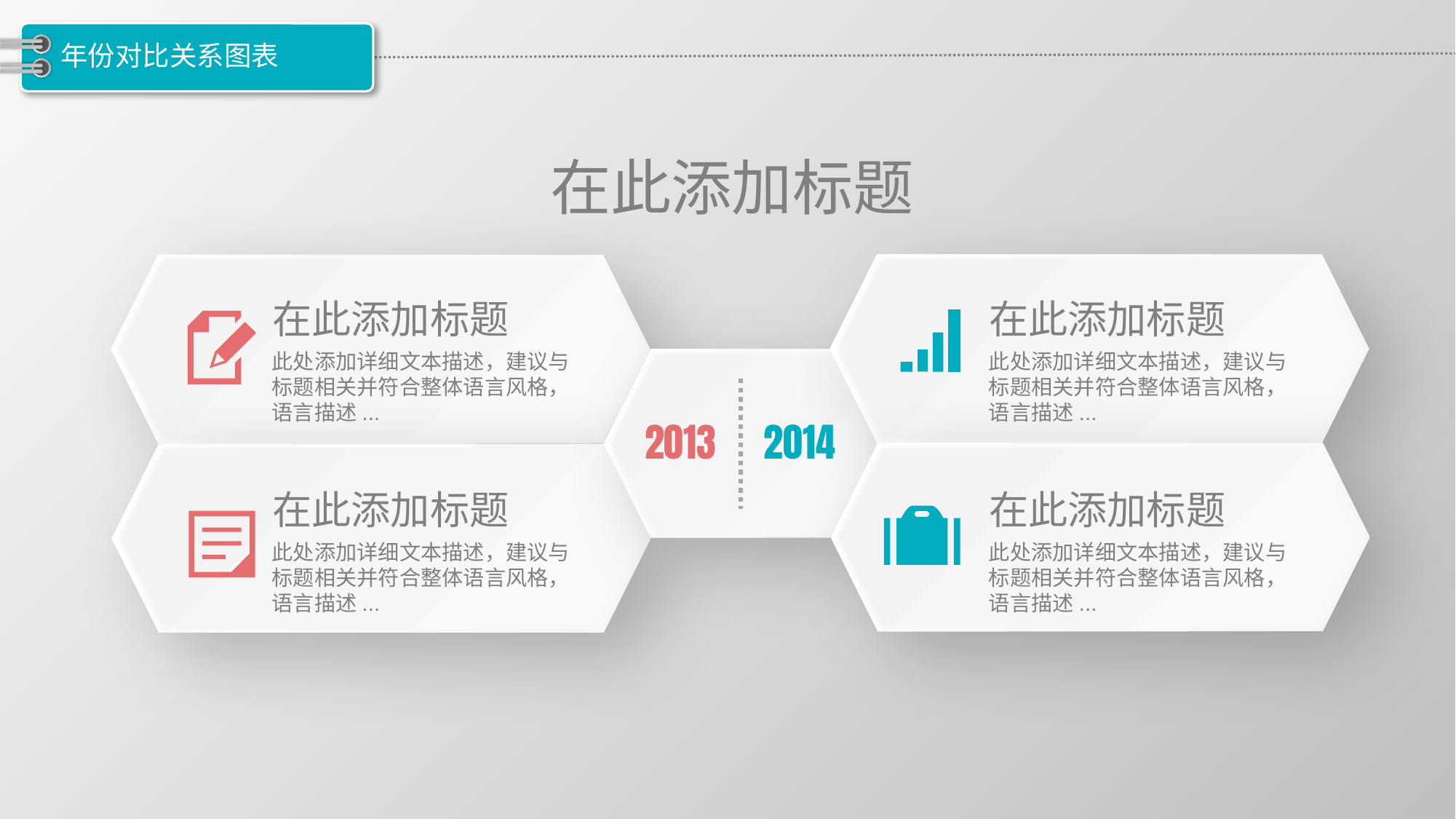

# 年份对比关系图表
在此添加标题

在此添加标题
在此添加标题

此处添加详细文本描述，建议与标题相关并符合整体语言风格，语言描述...
此处添加详细文本描述，建议与标题相关并符合整体语言风格，语言描述...

2013
2014

在此添加标题
在此添加标题

此处添加详细文本描述，建议与标题相关并符合整体语言风格，语言描述...
此处添加详细文本描述，建议与标题相关并符合整体语言风格，语言描述...